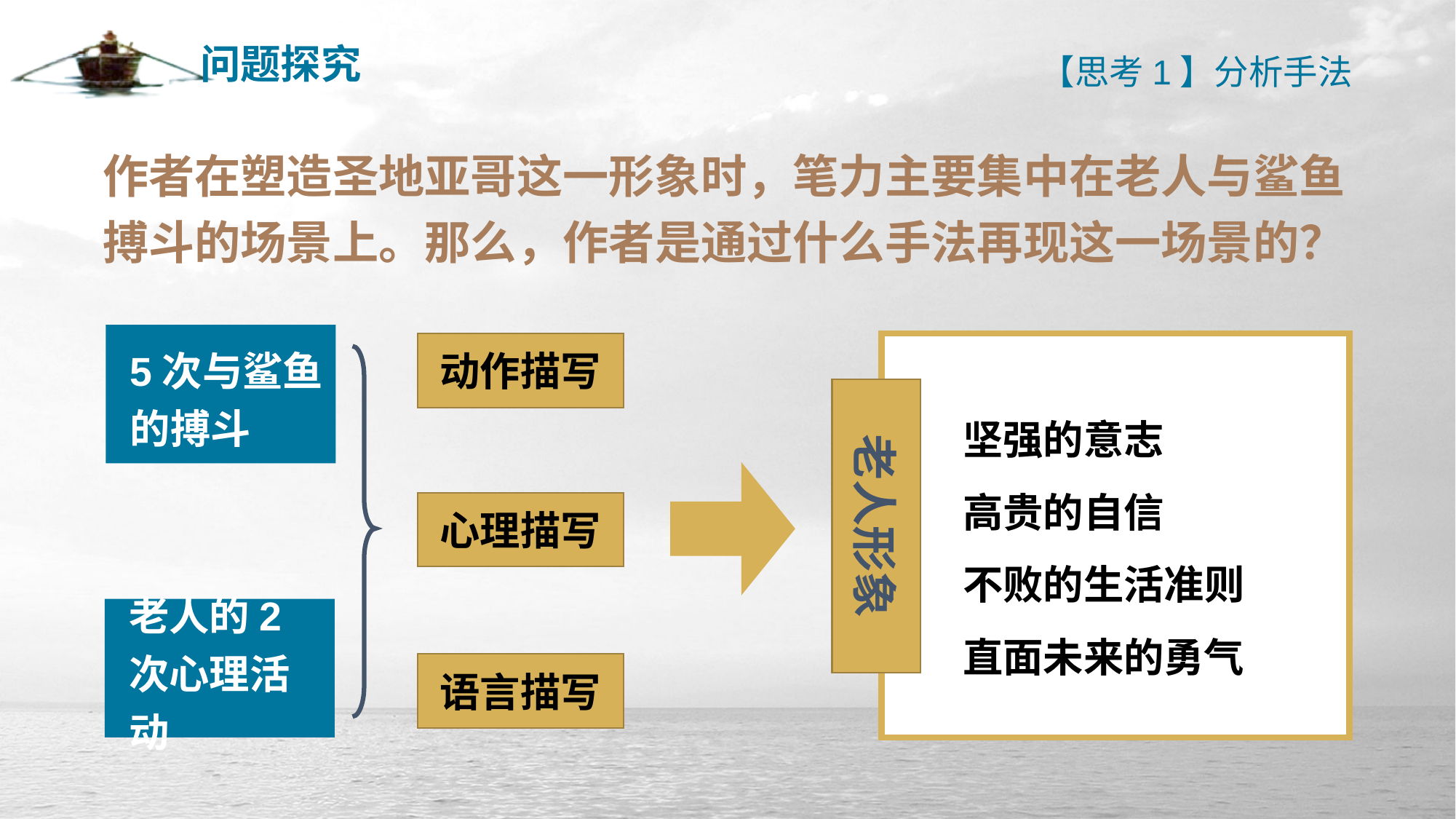

【思考1】分析手法
问题探究
作者在塑造圣地亚哥这一形象时，笔力主要集中在老人与鲨鱼搏斗的场景上。那么，作者是通过什么手法再现这一场景的？
5次与鲨鱼的搏斗
动作描写
坚强的意志
高贵的自信
不败的生活准则
直面未来的勇气
老人形象

心理描写
老人的2次心理活动
语言描写